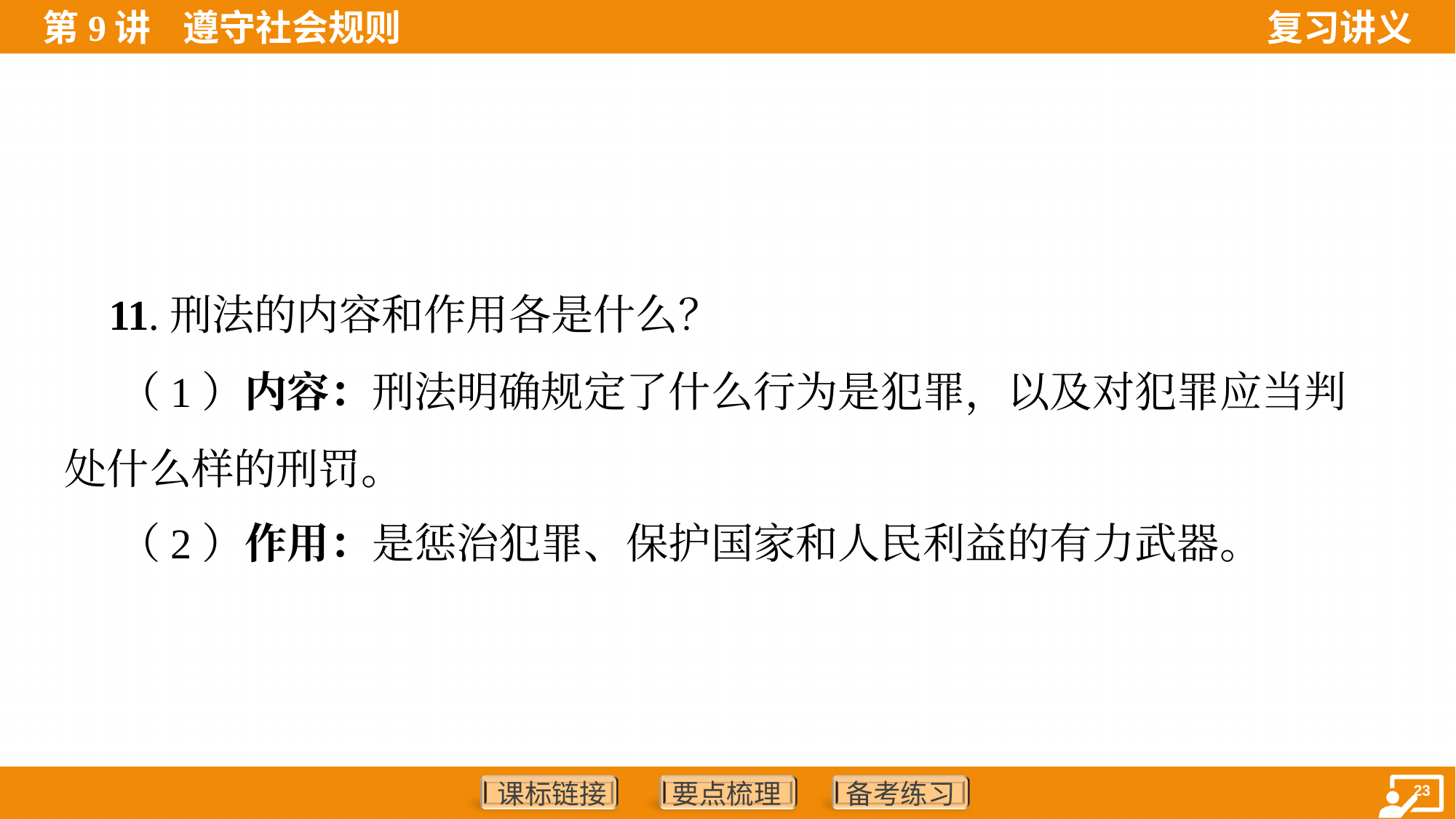

11.刑法的内容和作用各是什么？
    （1）内容：刑法明确规定了什么行为是犯罪，以及对犯罪应当判
处什么样的刑罚。
    （2）作用：是惩治犯罪、保护国家和人民利益的有力武器。